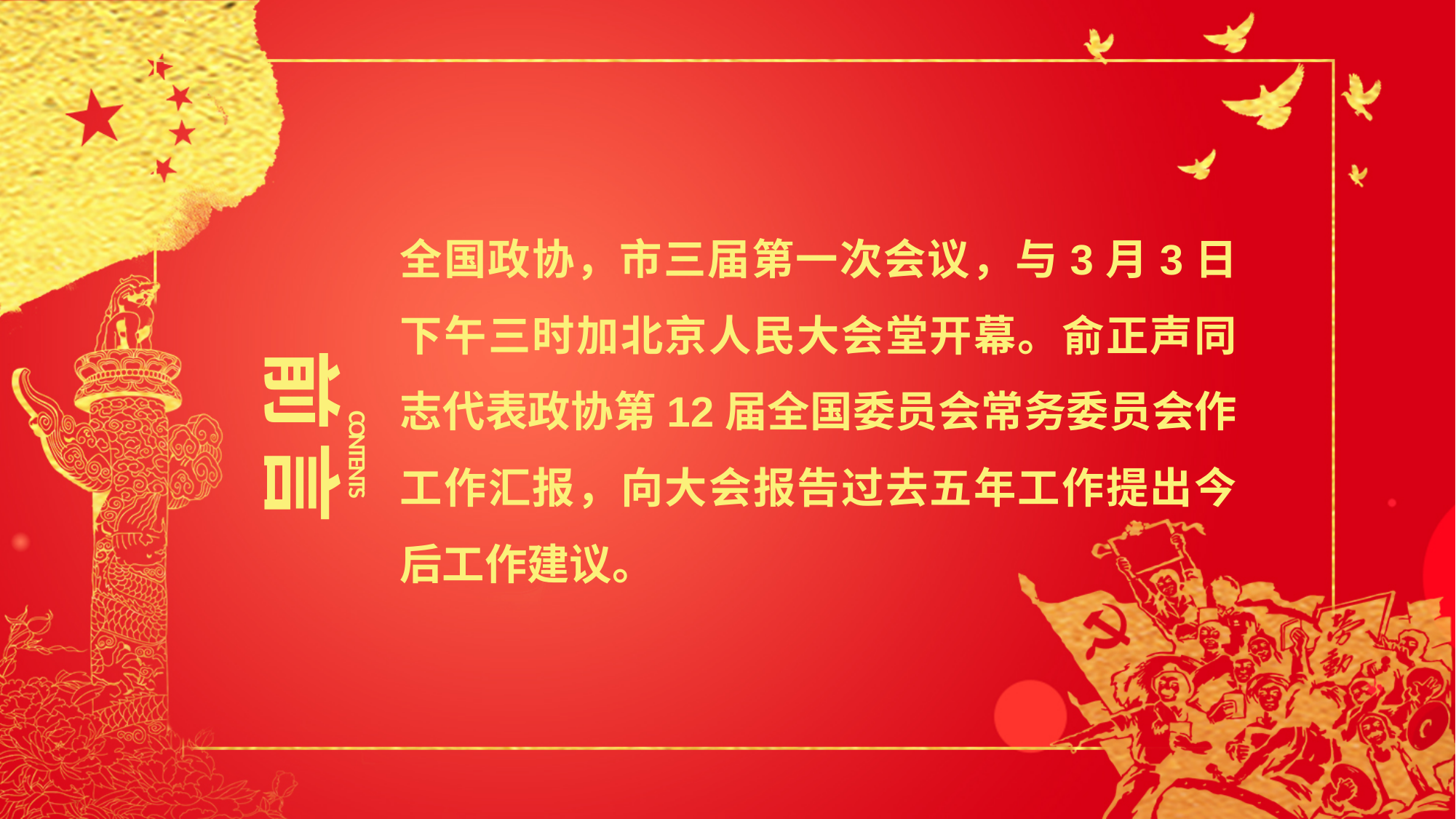

全国政协，市三届第一次会议，与3月3日下午三时加北京人民大会堂开幕。俞正声同志代表政协第12届全国委员会常务委员会作工作汇报，向大会报告过去五年工作提出今后工作建议。
前言
CONTENTS